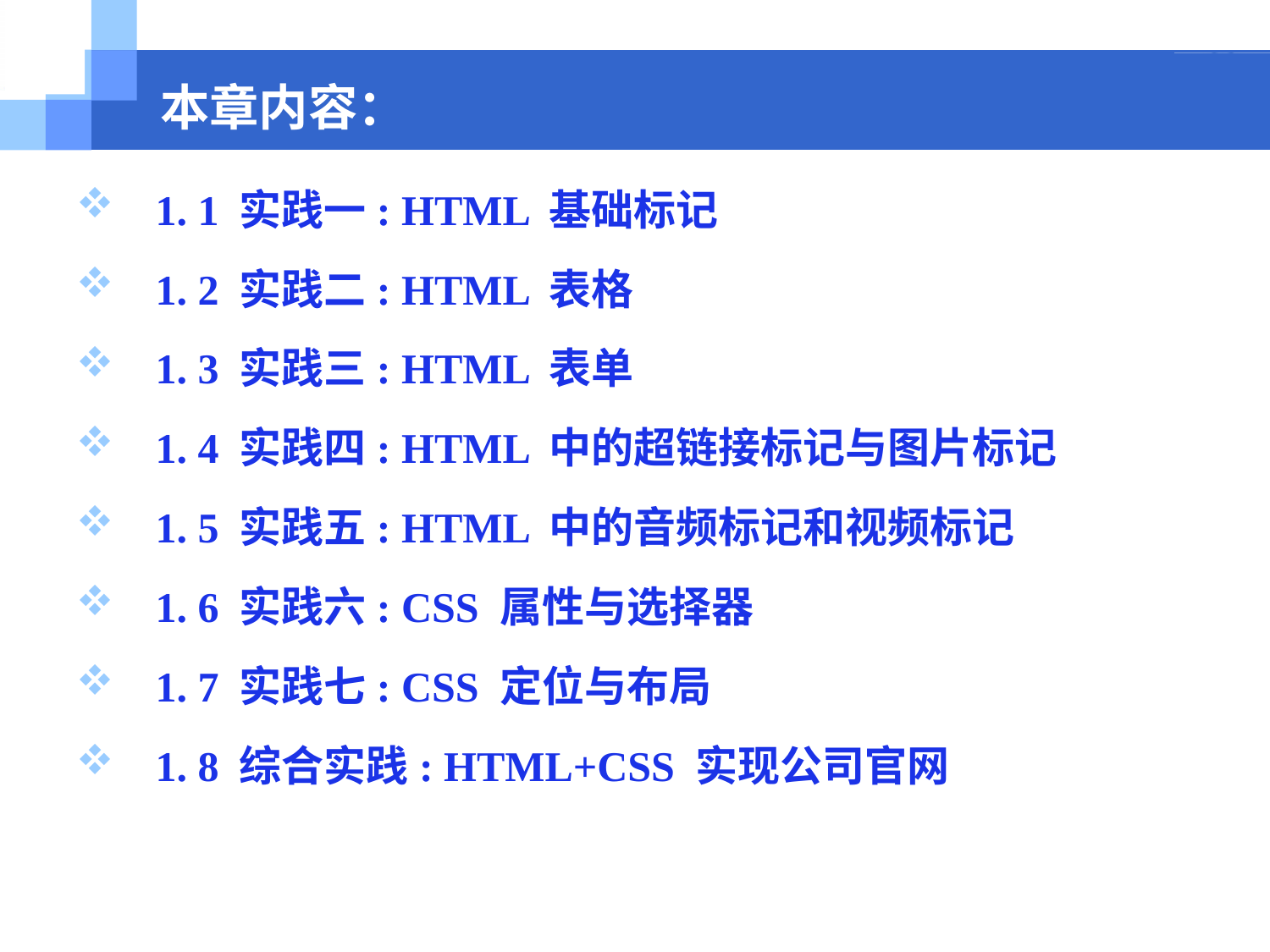

本章内容：
   1. 1 实践一: HTML 基础标记
   1. 2 实践二: HTML 表格
   1. 3 实践三: HTML 表单
   1. 4 实践四: HTML 中的超链接标记与图片标记
   1. 5 实践五: HTML 中的音频标记和视频标记
   1. 6 实践六: CSS 属性与选择器
   1. 7 实践七: CSS 定位与布局
   1. 8 综合实践: HTML+CSS 实现公司官网